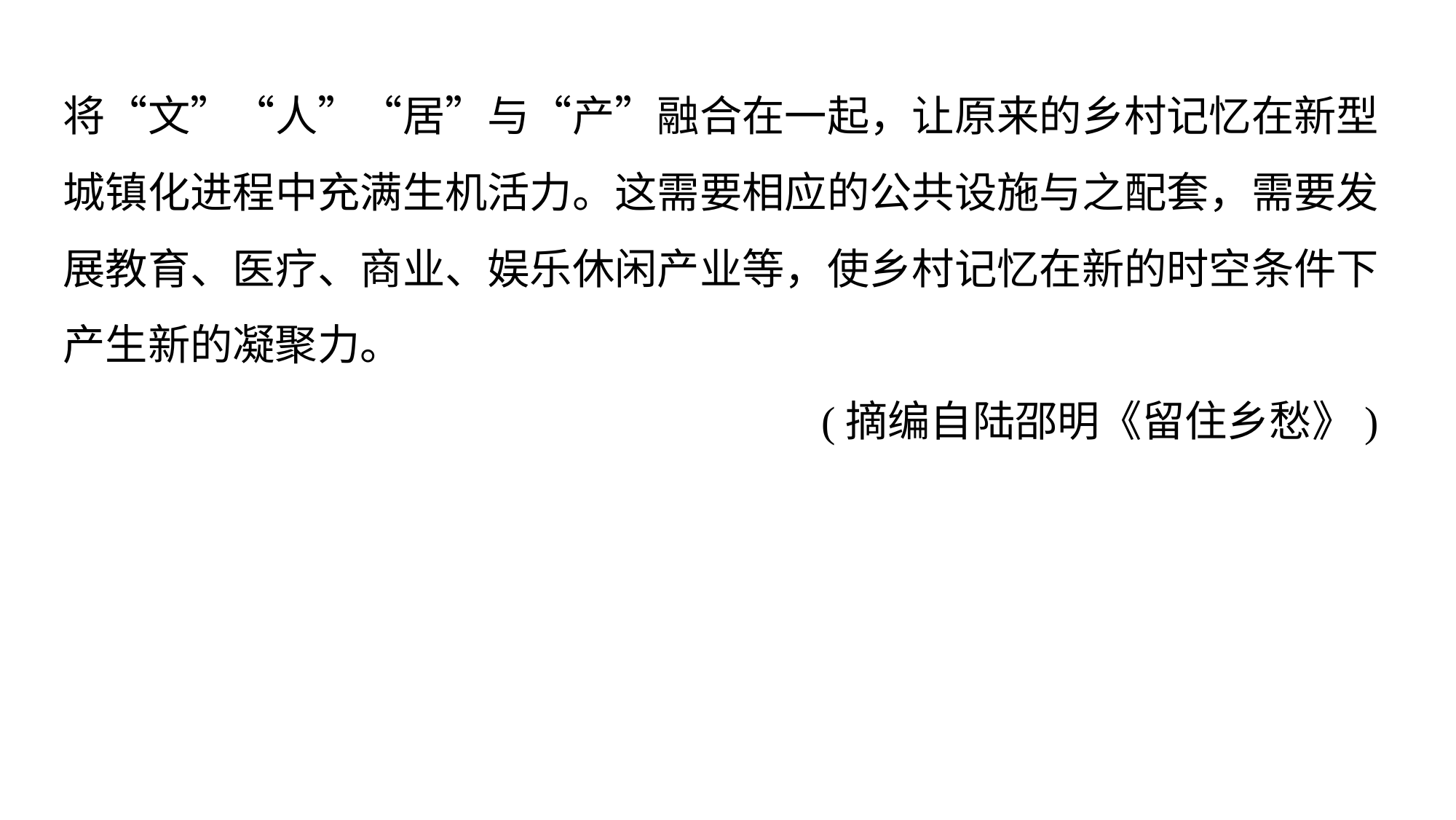

将“文”“人”“居”与“产”融合在一起，让原来的乡村记忆在新型城镇化进程中充满生机活力。这需要相应的公共设施与之配套，需要发展教育、医疗、商业、娱乐休闲产业等，使乡村记忆在新的时空条件下产生新的凝聚力。
(摘编自陆邵明《留住乡愁》)